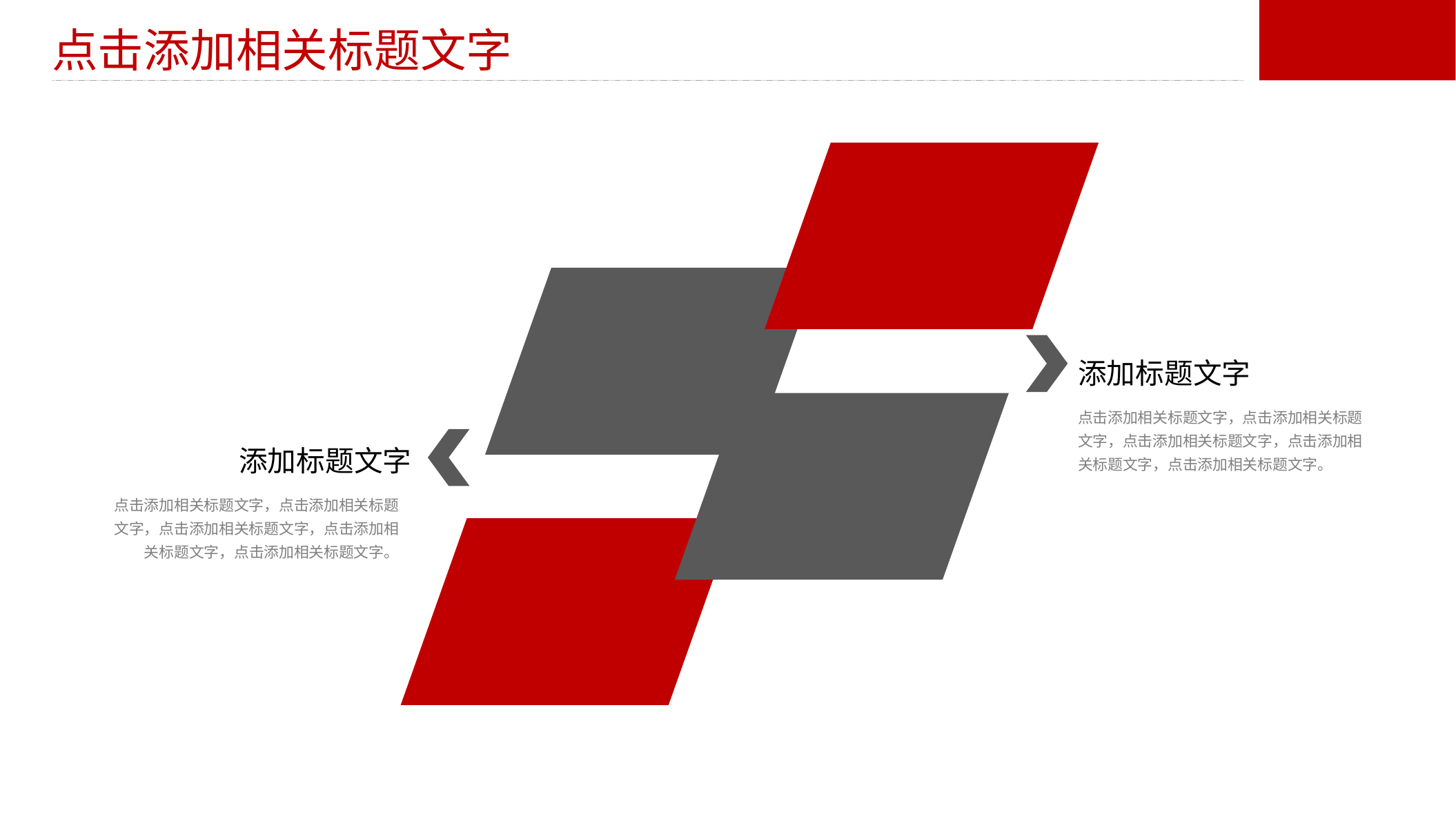

点击添加相关标题文字

添加标题文字

点击添加相关标题文字，点击添加相关标题文字，点击添加相关标题文字，点击添加相关标题文字，点击添加相关标题文字。
添加标题文字

点击添加相关标题文字，点击添加相关标题文字，点击添加相关标题文字，点击添加相关标题文字，点击添加相关标题文字。